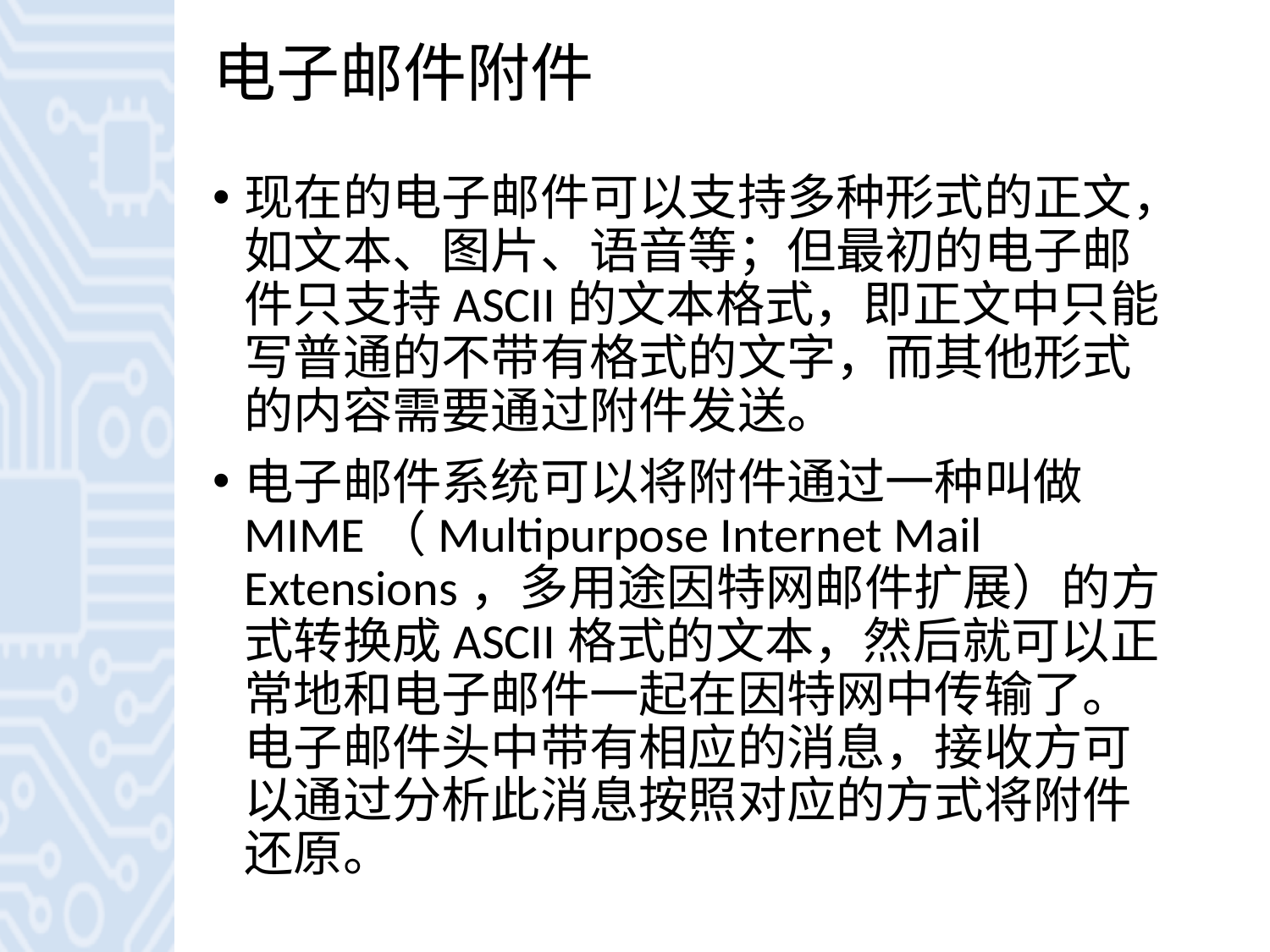

# 电子邮件附件
现在的电子邮件可以支持多种形式的正文，如文本、图片、语音等；但最初的电子邮件只支持ASCII的文本格式，即正文中只能写普通的不带有格式的文字，而其他形式的内容需要通过附件发送。
电子邮件系统可以将附件通过一种叫做MIME（Multipurpose Internet Mail Extensions，多用途因特网邮件扩展）的方式转换成ASCII格式的文本，然后就可以正常地和电子邮件一起在因特网中传输了。电子邮件头中带有相应的消息，接收方可以通过分析此消息按照对应的方式将附件还原。